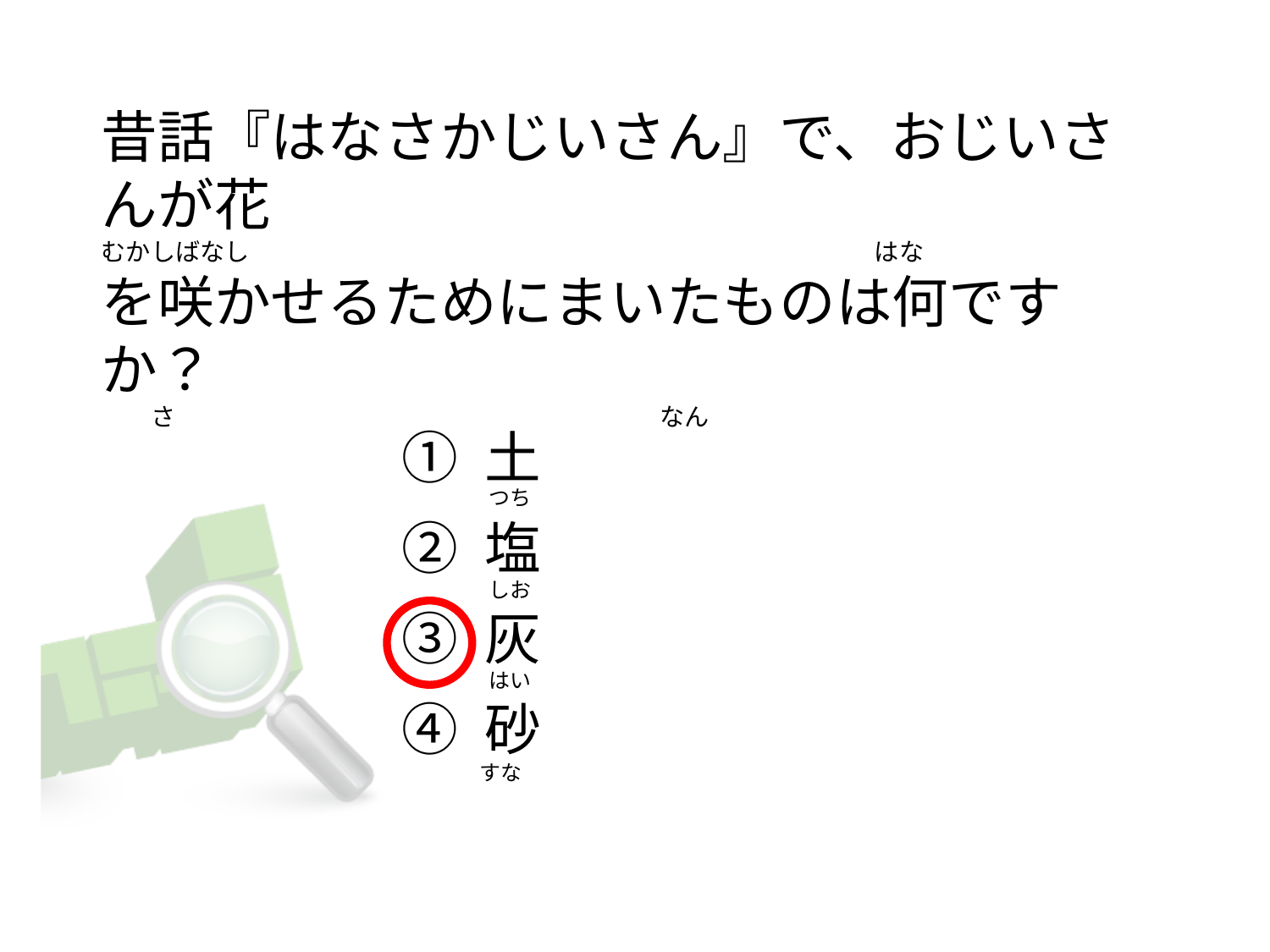

# 昔話『はなさかじいさん』で、おじいさんが花 むかしばなし 　                                                                                                            はな を咲かせるためにまいたものは何ですか？          さ                                                                                        なん
① 土
② 塩
③ 灰
④ 砂
 つち
 しお

 はい
すな